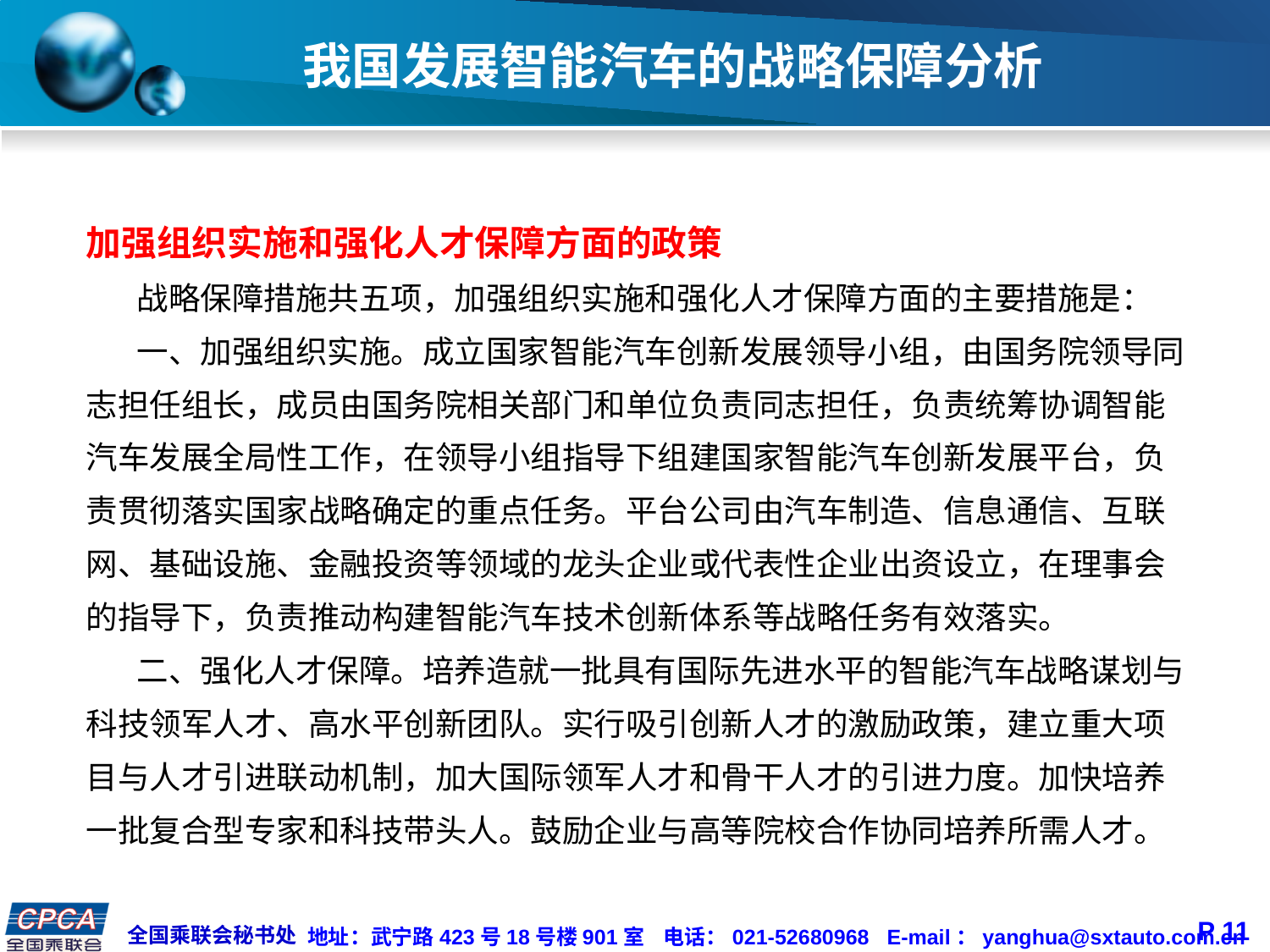

# 我国发展智能汽车的战略保障分析
加强组织实施和强化人才保障方面的政策
      战略保障措施共五项，加强组织实施和强化人才保障方面的主要措施是：
      一、加强组织实施。成立国家智能汽车创新发展领导小组，由国务院领导同志担任组长，成员由国务院相关部门和单位负责同志担任，负责统筹协调智能汽车发展全局性工作，在领导小组指导下组建国家智能汽车创新发展平台，负责贯彻落实国家战略确定的重点任务。平台公司由汽车制造、信息通信、互联网、基础设施、金融投资等领域的龙头企业或代表性企业出资设立，在理事会的指导下，负责推动构建智能汽车技术创新体系等战略任务有效落实。
      二、强化人才保障。培养造就一批具有国际先进水平的智能汽车战略谋划与科技领军人才、高水平创新团队。实行吸引创新人才的激励政策，建立重大项目与人才引进联动机制，加大国际领军人才和骨干人才的引进力度。加快培养一批复合型专家和科技带头人。鼓励企业与高等院校合作协同培养所需人才。